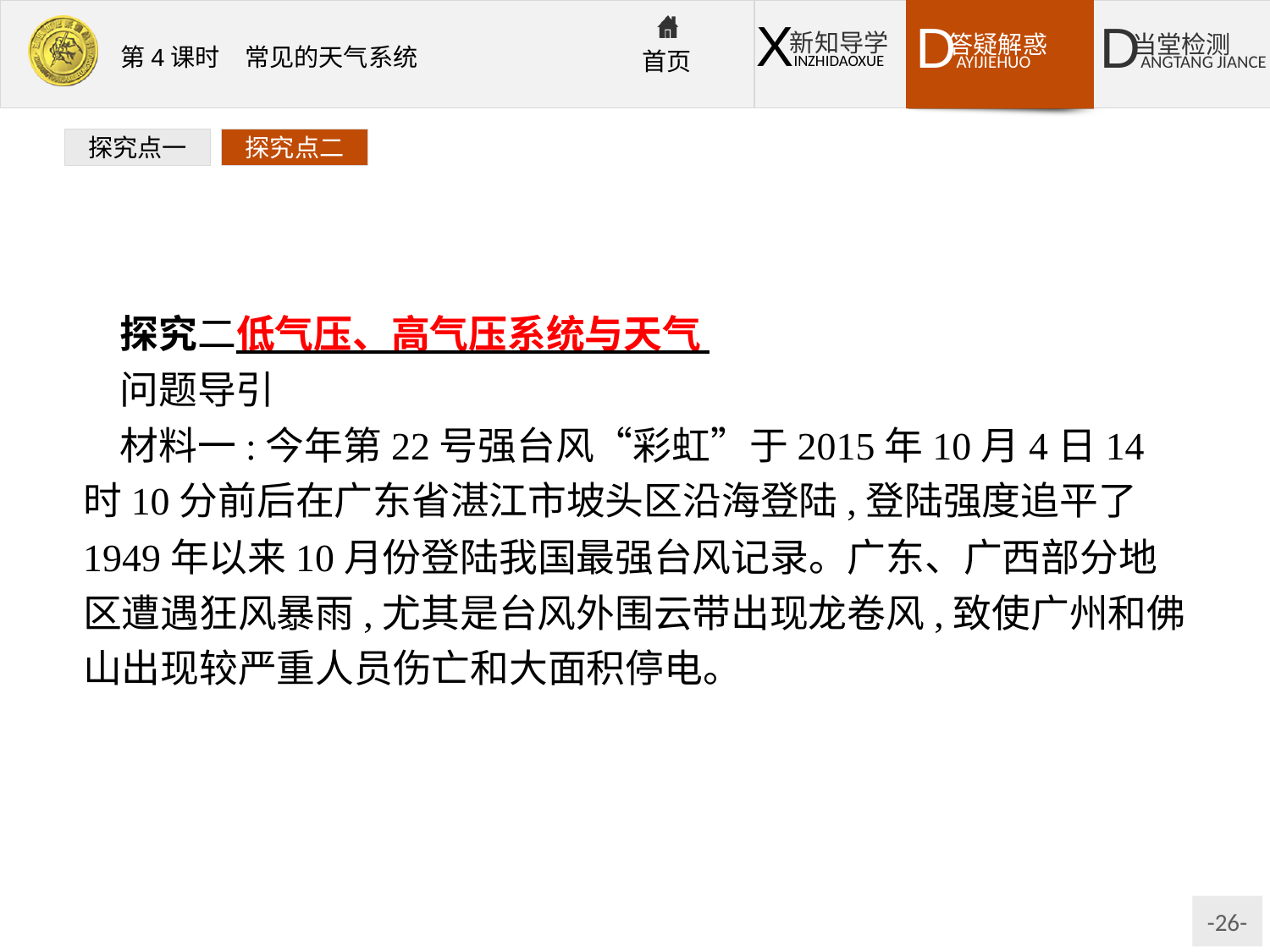

探究点一
探究点二
探究二低气压、高气压系统与天气
问题导引
材料一:今年第22号强台风“彩虹”于2015年10月4日14时10分前后在广东省湛江市坡头区沿海登陆,登陆强度追平了1949年以来10月份登陆我国最强台风记录。广东、广西部分地区遭遇狂风暴雨,尤其是台风外围云带出现龙卷风,致使广州和佛山出现较严重人员伤亡和大面积停电。